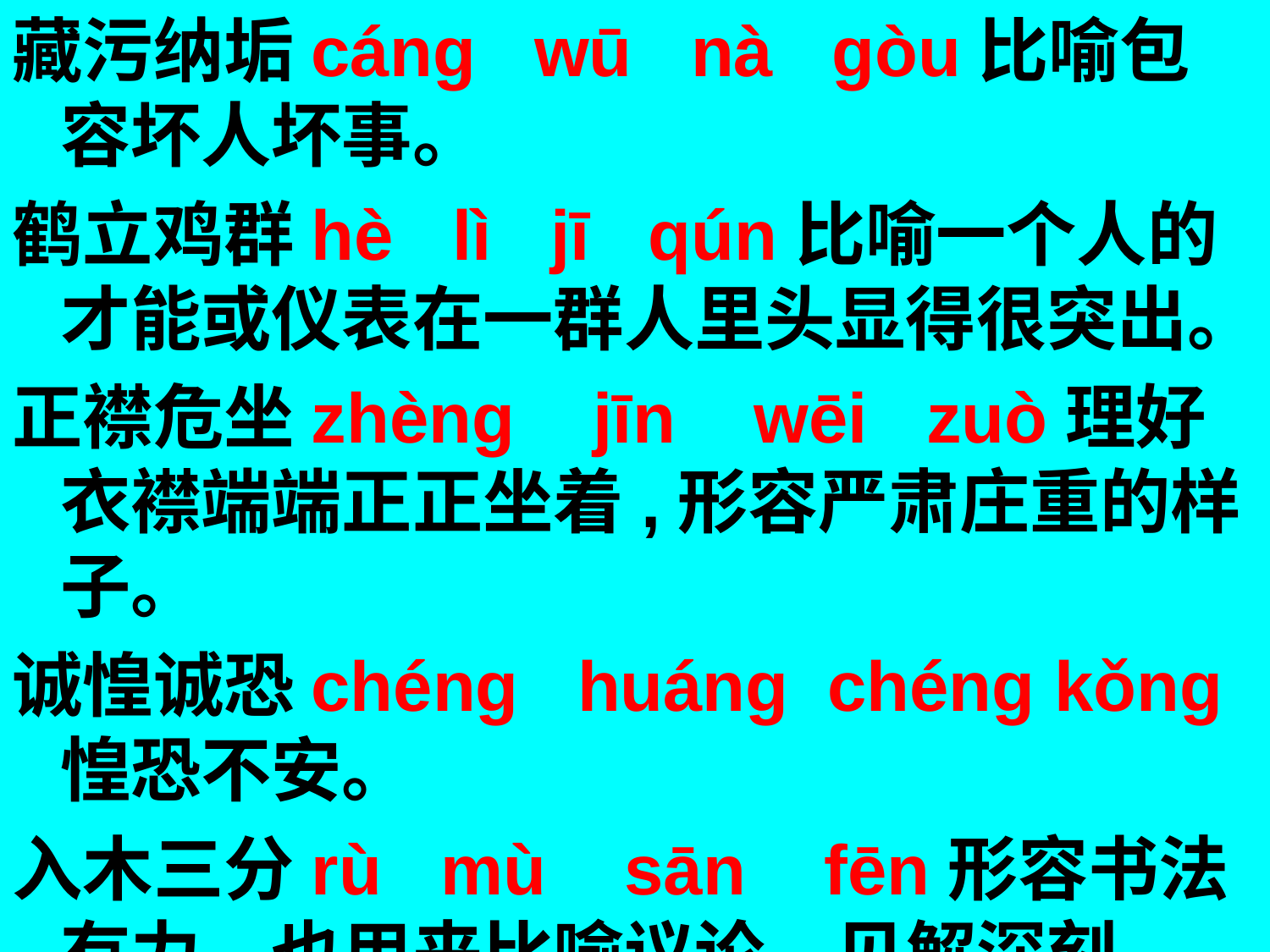

藏污纳垢cáng   wū   nà   gòu比喻包容坏人坏事。
鹤立鸡群hè   lì   jī   qún比喻一个人的才能或仪表在一群人里头显得很突出。
正襟危坐zhèng    jīn    wēi   zuò理好衣襟端端正正坐着,形容严肃庄重的样子。
诚惶诚恐chéng   huáng  chéng kǒng惶恐不安。
入木三分rù   mù    sān    fēn形容书法有力，也用来比喻议论、见解深刻。

#